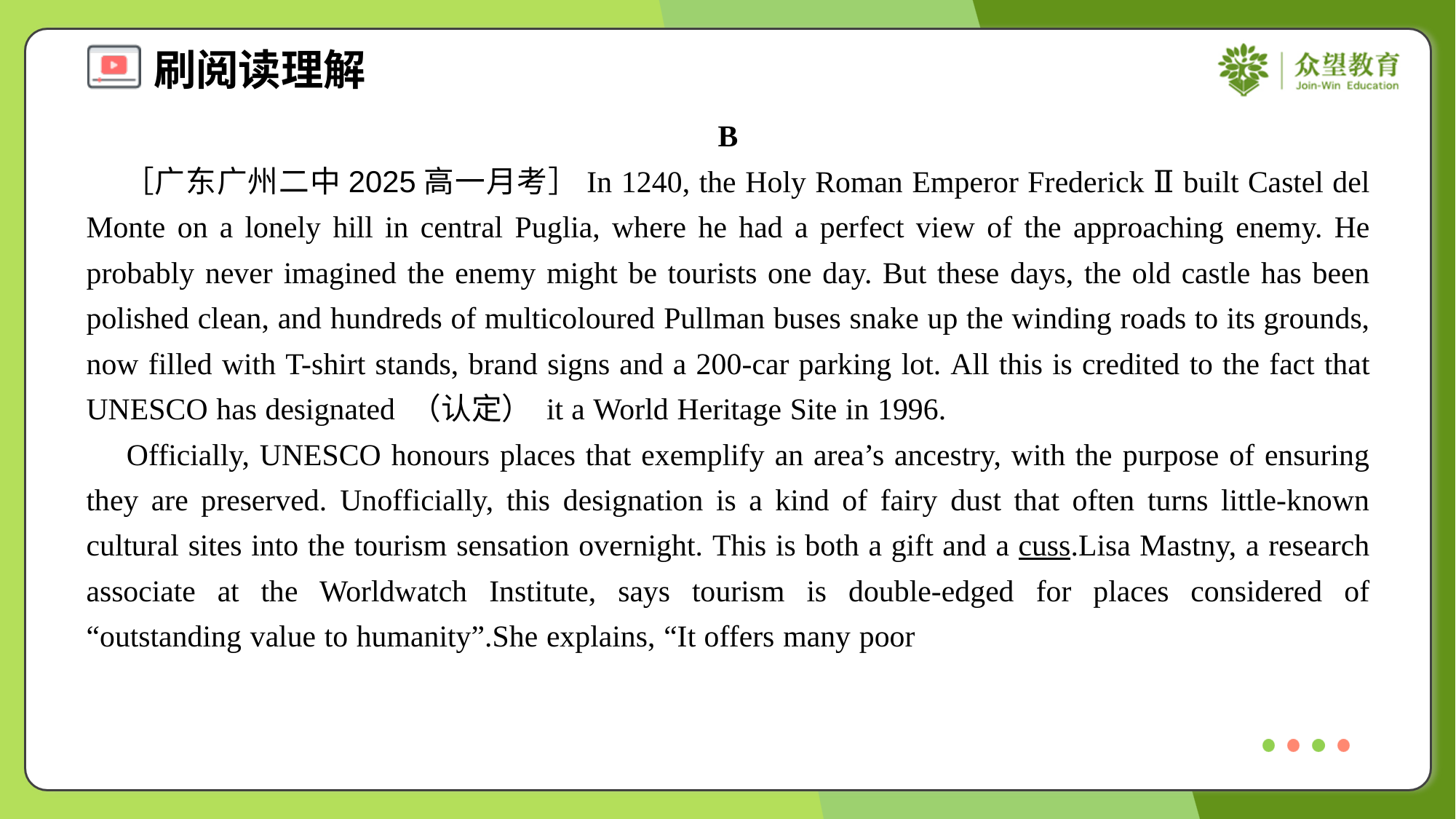

B
    ［广东广州二中2025高一月考］In 1240, the Holy Roman Emperor Frederick Ⅱ built Castel del Monte on a lonely hill in central Puglia, where he had a perfect view of the approaching enemy. He probably never imagined the enemy might be tourists one day. But these days, the old castle has been polished clean, and hundreds of multicoloured Pullman buses snake up the winding roads to its grounds, now filled with T-shirt stands, brand signs and a 200-car parking lot. All this is credited to the fact that UNESCO has designated （认定） it a World Heritage Site in 1996.
    Officially, UNESCO honours places that exemplify an area’s ancestry, with the purpose of ensuring they are preserved. Unofficially, this designation is a kind of fairy dust that often turns little-known cultural sites into the tourism sensation overnight. This is both a gift and a cuss.Lisa Mastny, a research associate at the Worldwatch Institute, says tourism is double-edged for places considered of “outstanding value to humanity”.She explains, “It offers many poor